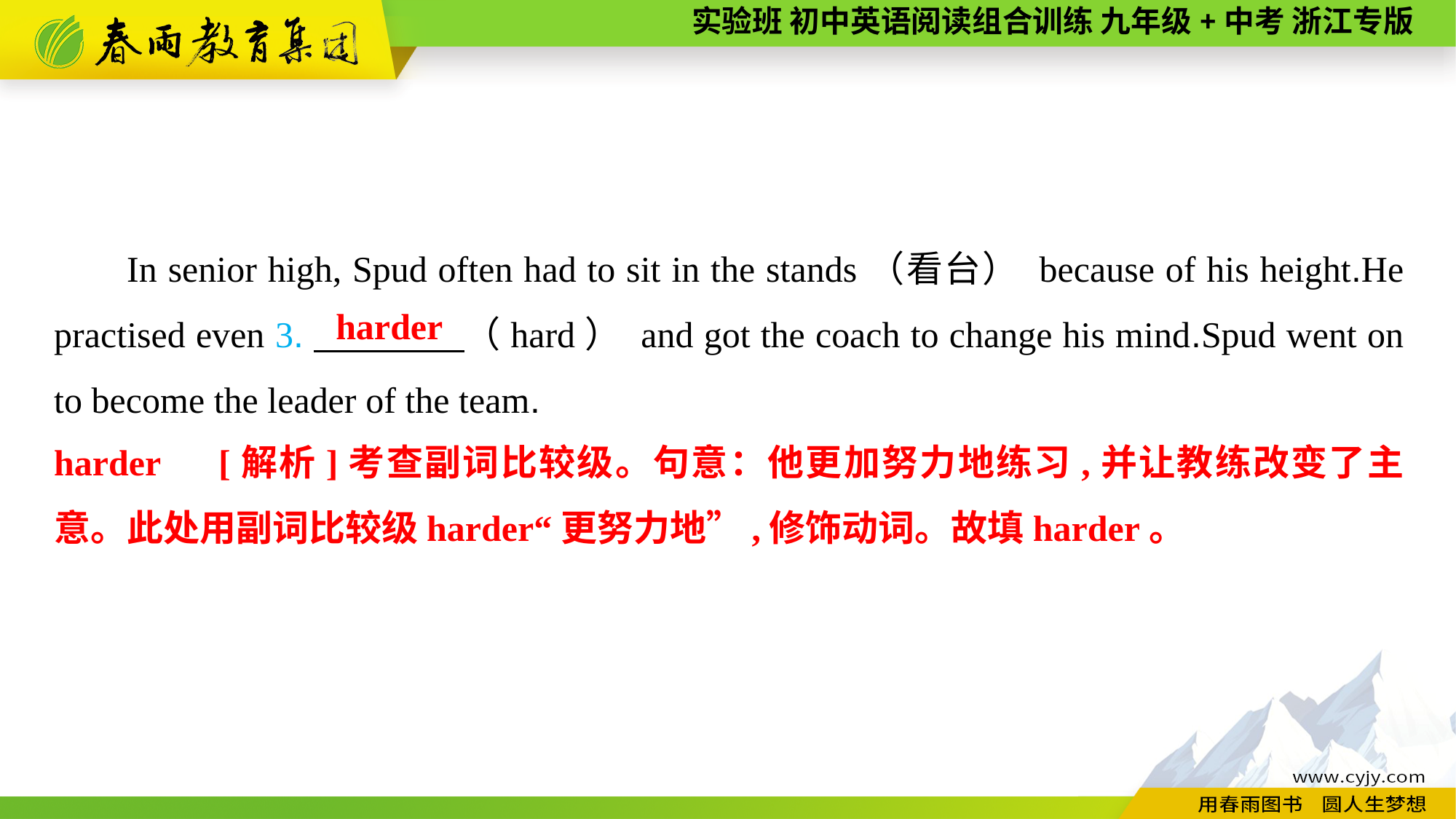

In senior high, Spud often had to sit in the stands（看台） because of his height.He practised even 3.　　　　（hard） and got the coach to change his mind.Spud went on to become the leader of the team.
 harder
harder　[解析]考查副词比较级。句意：他更加努力地练习,并让教练改变了主意。此处用副词比较级harder“更努力地”,修饰动词。故填harder。